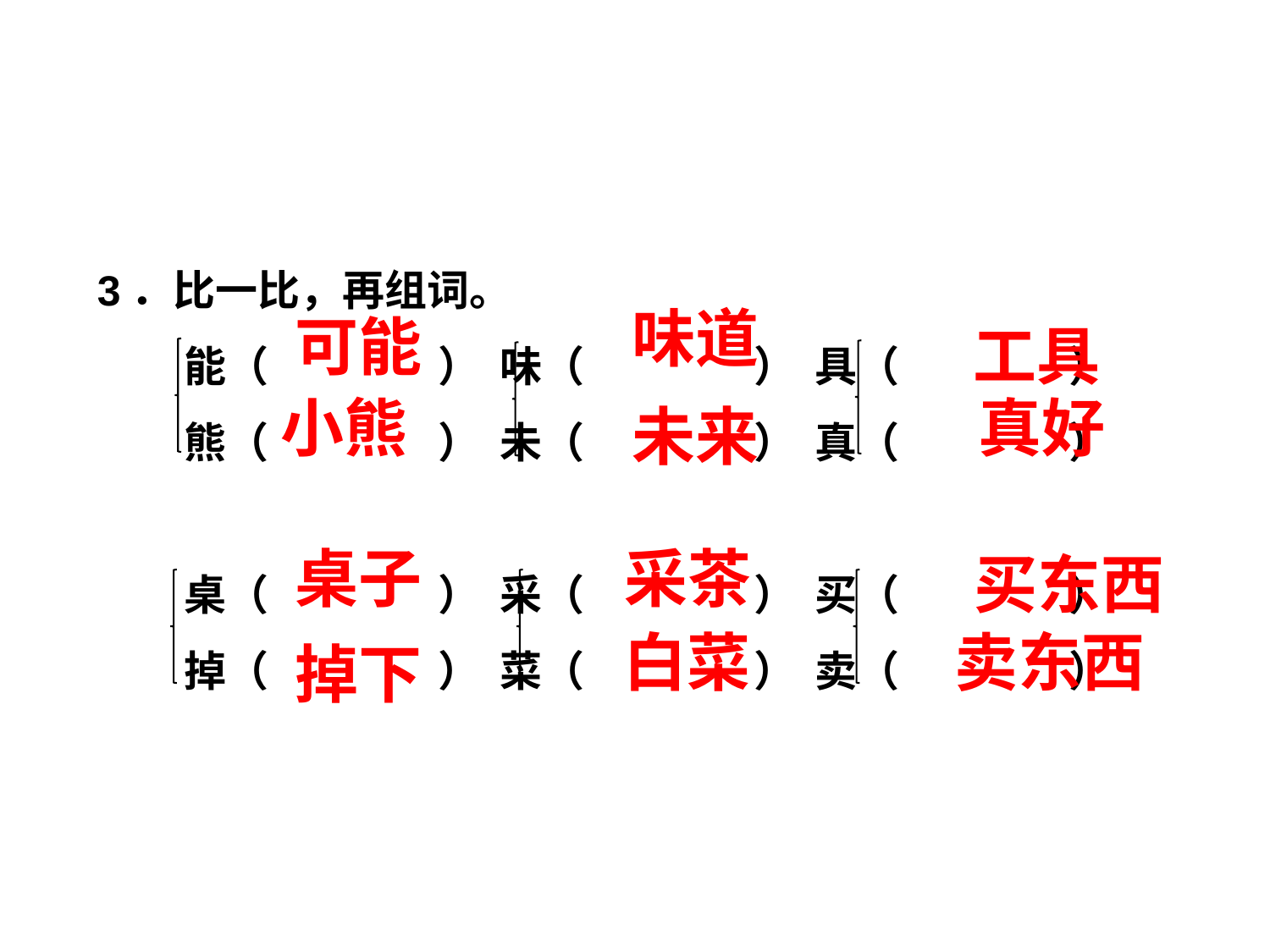

3．比一比，再组词。
能（　　　　）  味（　　　　）  具（　　　　）
熊（　　　　）  未（　　　　）  真（　　　　）

桌（　　　　）  采（　　　　）  买（　　　　）
掉（　　　　）  菜（　　　　）  卖（　　　　）
味道
可能
工具

真好
小熊
未来
桌子
采茶
买东西

白菜
卖东西
掉下